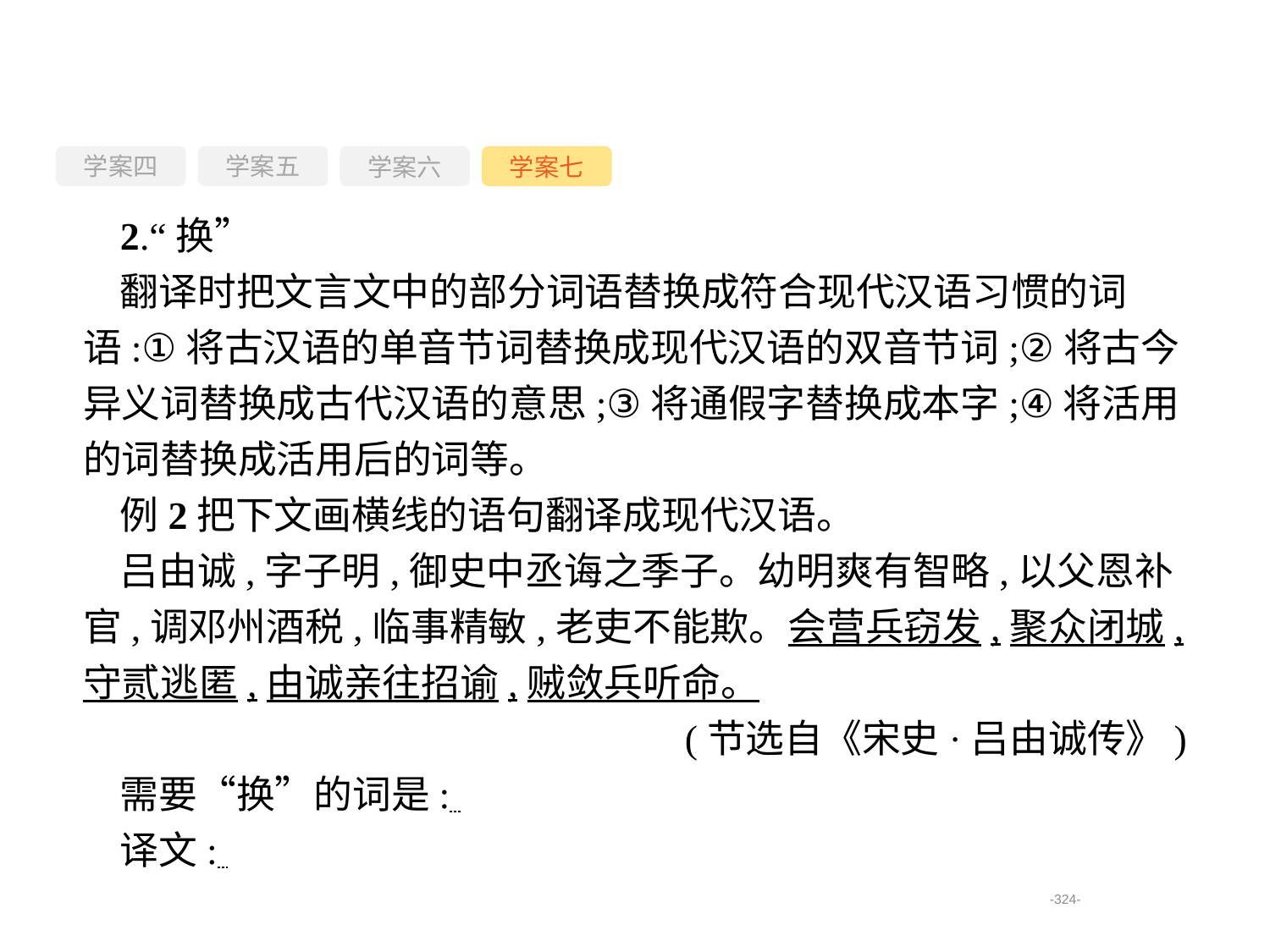

学案四
学案六
学案七
学案五
2.“换”
翻译时把文言文中的部分词语替换成符合现代汉语习惯的词语:①将古汉语的单音节词替换成现代汉语的双音节词;②将古今异义词替换成古代汉语的意思;③将通假字替换成本字;④将活用的词替换成活用后的词等。
例2把下文画横线的语句翻译成现代汉语。
吕由诚,字子明,御史中丞诲之季子。幼明爽有智略,以父恩补官,调邓州酒税,临事精敏,老吏不能欺。会营兵窃发,聚众闭城,守贰逃匿,由诚亲往招谕,贼敛兵听命。
(节选自《宋史·吕由诚传》)
需要“换”的词是:
译文:
-324-